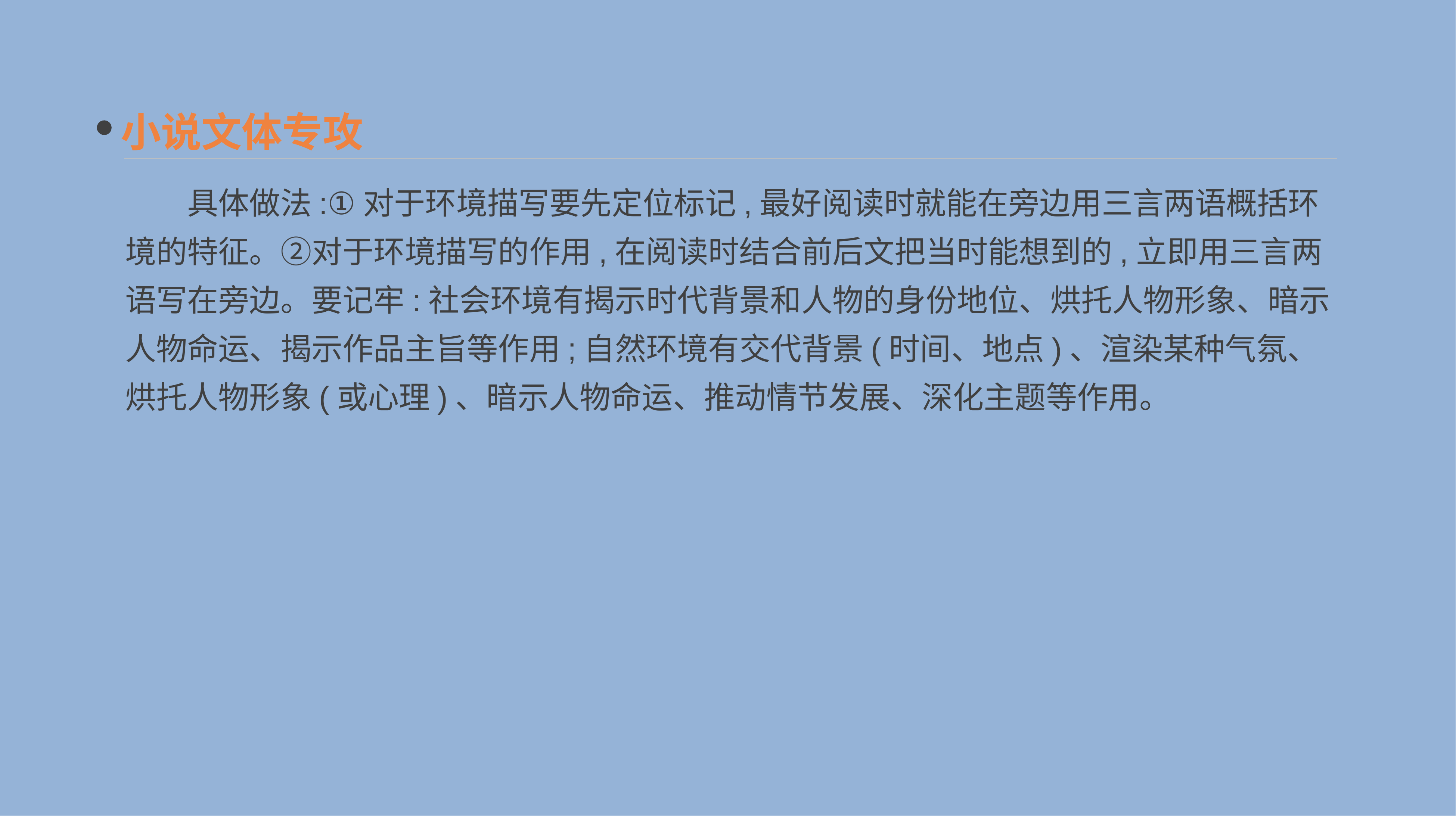

小说文体专攻

　　具体做法:①对于环境描写要先定位标记,最好阅读时就能在旁边用三言两语概括环境的特征。②对于环境描写的作用,在阅读时结合前后文把当时能想到的,立即用三言两语写在旁边。要记牢:社会环境有揭示时代背景和人物的身份地位、烘托人物形象、暗示人物命运、揭示作品主旨等作用;自然环境有交代背景(时间、地点)、渲染某种气氛、烘托人物形象(或心理)、暗示人物命运、推动情节发展、深化主题等作用。